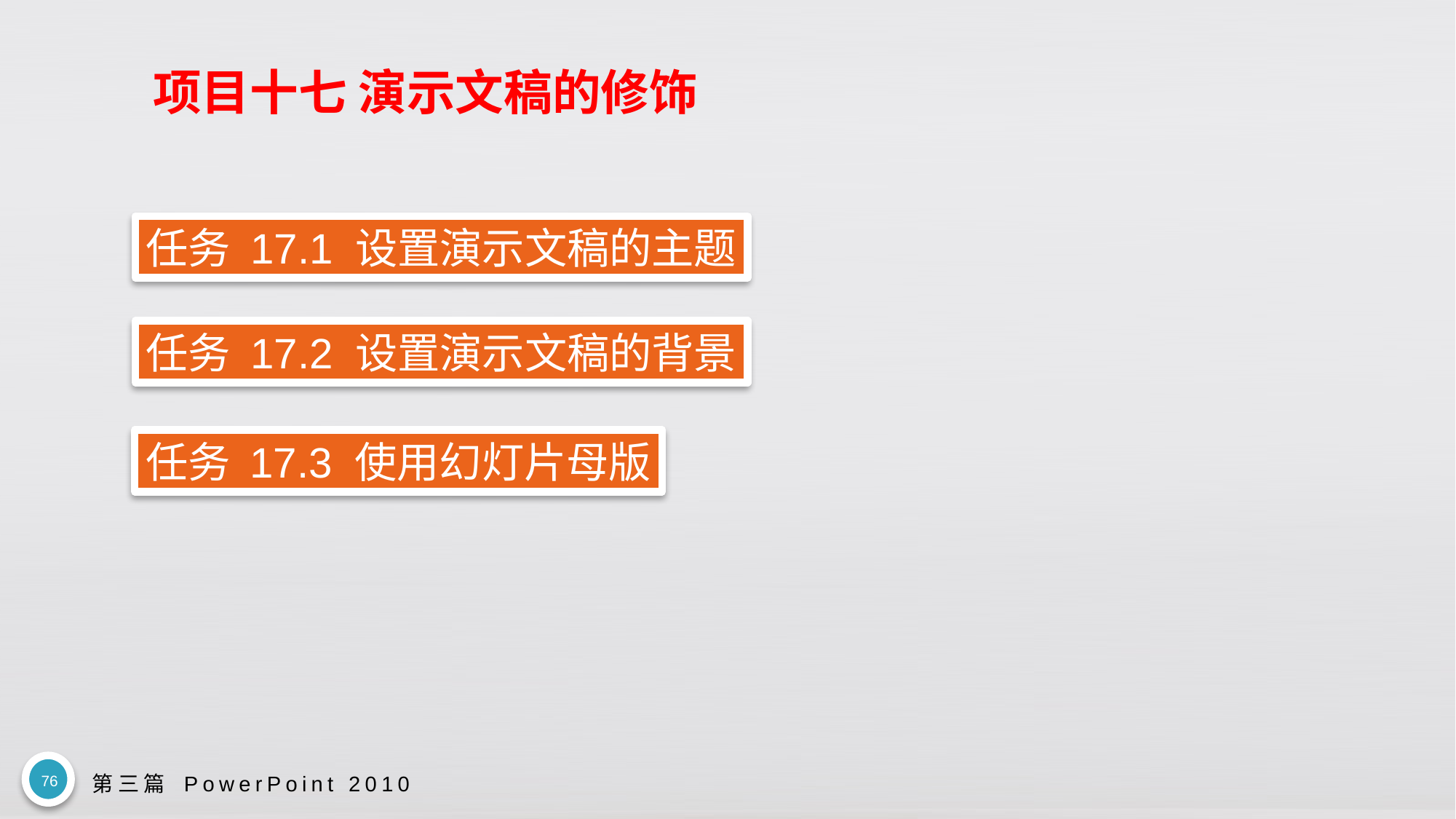

# 项目十七 演示文稿的修饰
任务 17.1 设置演示文稿的主题
任务 17.2 设置演示文稿的背景
任务 17.3 使用幻灯片母版
76